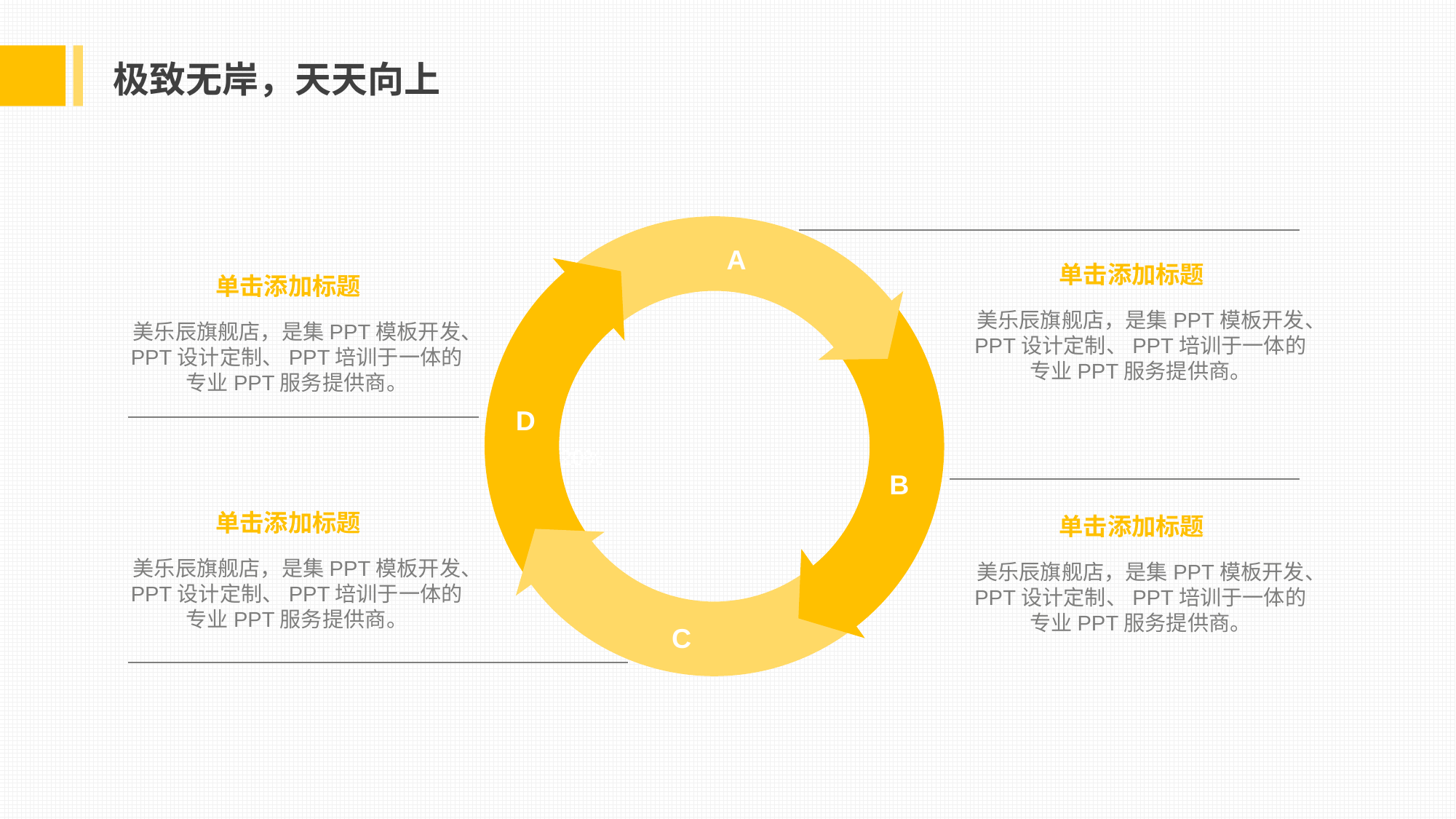

极致无岸，天天向上

A

D
20%
B

C

单击添加标题
美乐辰旗舰店，是集PPT模板开发、PPT设计定制、PPT培训于一体的专业PPT服务提供商。
单击添加标题
美乐辰旗舰店，是集PPT模板开发、PPT设计定制、PPT培训于一体的专业PPT服务提供商。
单击添加标题
美乐辰旗舰店，是集PPT模板开发、PPT设计定制、PPT培训于一体的专业PPT服务提供商。
单击添加标题
美乐辰旗舰店，是集PPT模板开发、PPT设计定制、PPT培训于一体的专业PPT服务提供商。